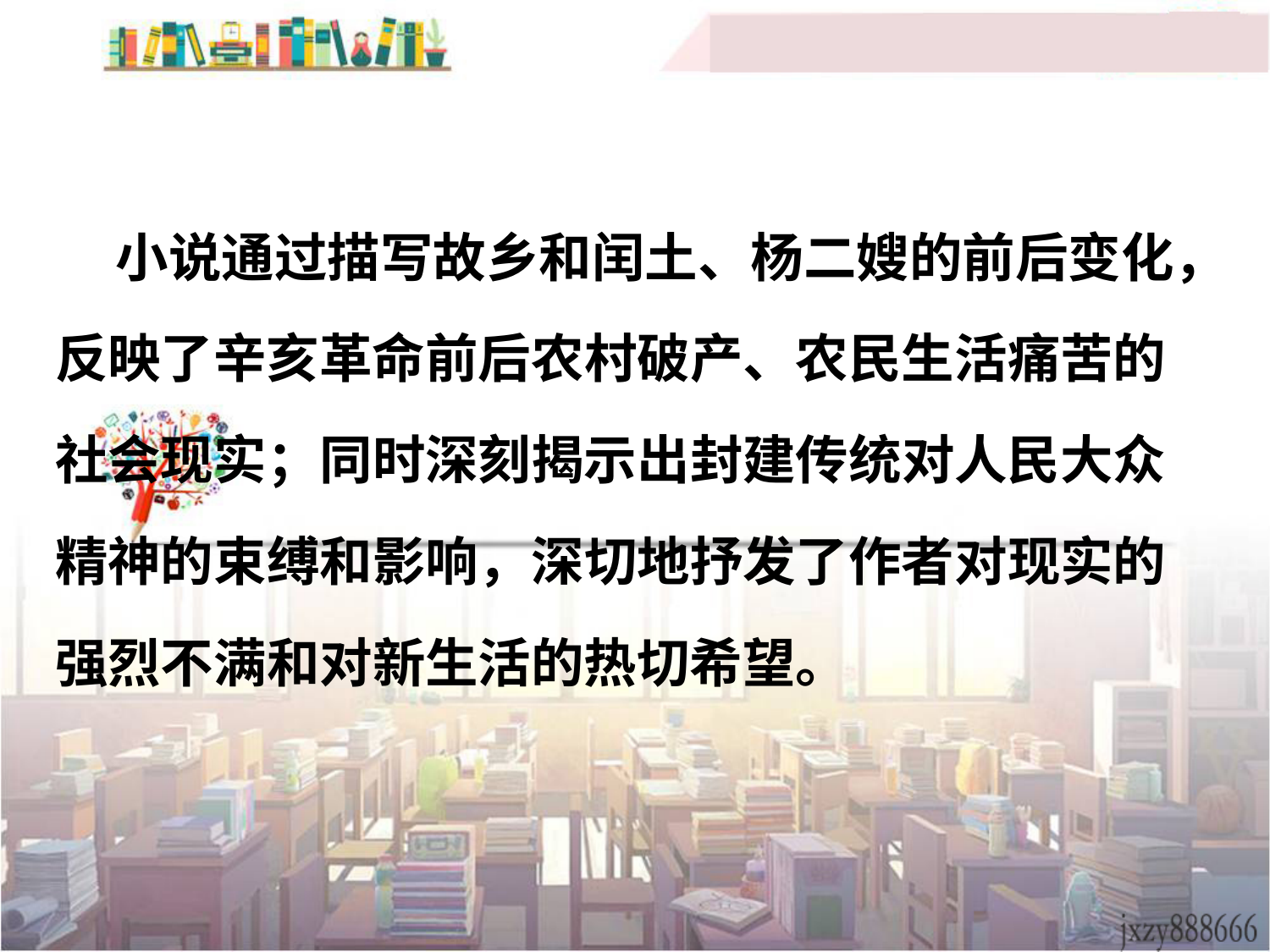

小说通过描写故乡和闰土、杨二嫂的前后变化，反映了辛亥革命前后农村破产、农民生活痛苦的社会现实；同时深刻揭示出封建传统对人民大众精神的束缚和影响，深切地抒发了作者对现实的强烈不满和对新生活的热切希望。